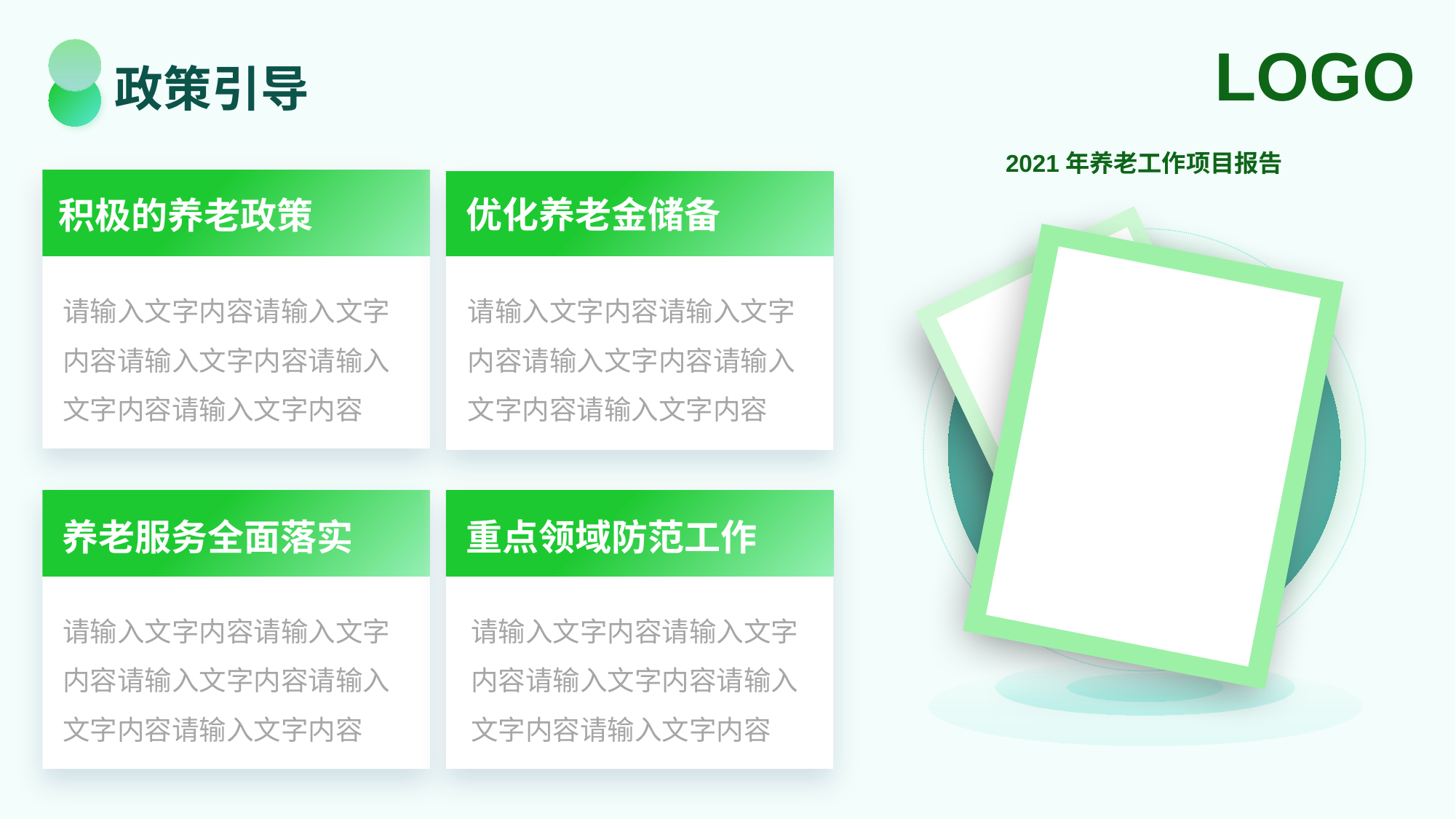

政策引导

2021年养老工作项目报告

优化养老金储备
积极的养老政策

“加法”：积极的财政政策提质增效

建立常态化财政资金直达机制并扩大范围，基本实现中央财政民生补助资金全覆盖，加大对重点领域的支持力度。

请输入文字内容请输入文字内容请输入文字内容请输入文字内容请输入文字内容
请输入文字内容请输入文字内容请输入文字内容请输入文字内容请输入文字内容

重点领域防范工作
养老服务全面落实
“加法”：积极的财政政策提质增效

建立常态化财政资金直达机制并扩大范围，基本实现中央财政民生补助资金全覆盖，加大对重点领域的支持力度。
“加法”：积极的财政政策提质增效

建立常态化财政资金直达机制并扩大范围，基本实现中央财政民生补助资金全覆盖，加大对重点领域的支持力度。
请输入文字内容请输入文字内容请输入文字内容请输入文字内容请输入文字内容
请输入文字内容请输入文字内容请输入文字内容请输入文字内容请输入文字内容